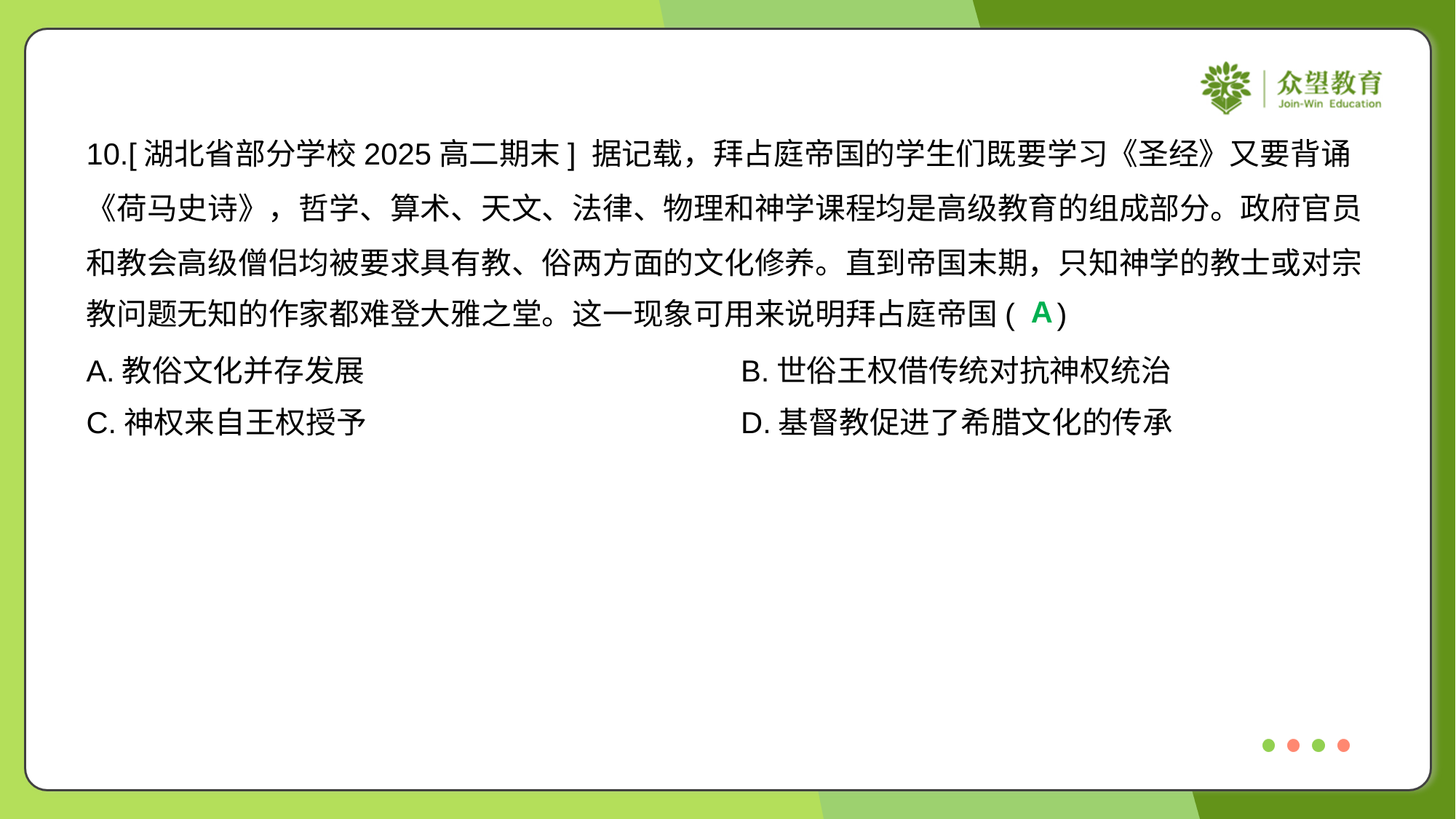

10.[湖北省部分学校2025高二期末] 据记载，拜占庭帝国的学生们既要学习《圣经》又要背诵
《荷马史诗》，哲学、算术、天文、法律、物理和神学课程均是高级教育的组成部分。政府官员
和教会高级僧侣均被要求具有教、俗两方面的文化修养。直到帝国末期，只知神学的教士或对宗
教问题无知的作家都难登大雅之堂。这一现象可用来说明拜占庭帝国(     )
A
A.教俗文化并存发展	B.世俗王权借传统对抗神权统治
C.神权来自王权授予	D.基督教促进了希腊文化的传承